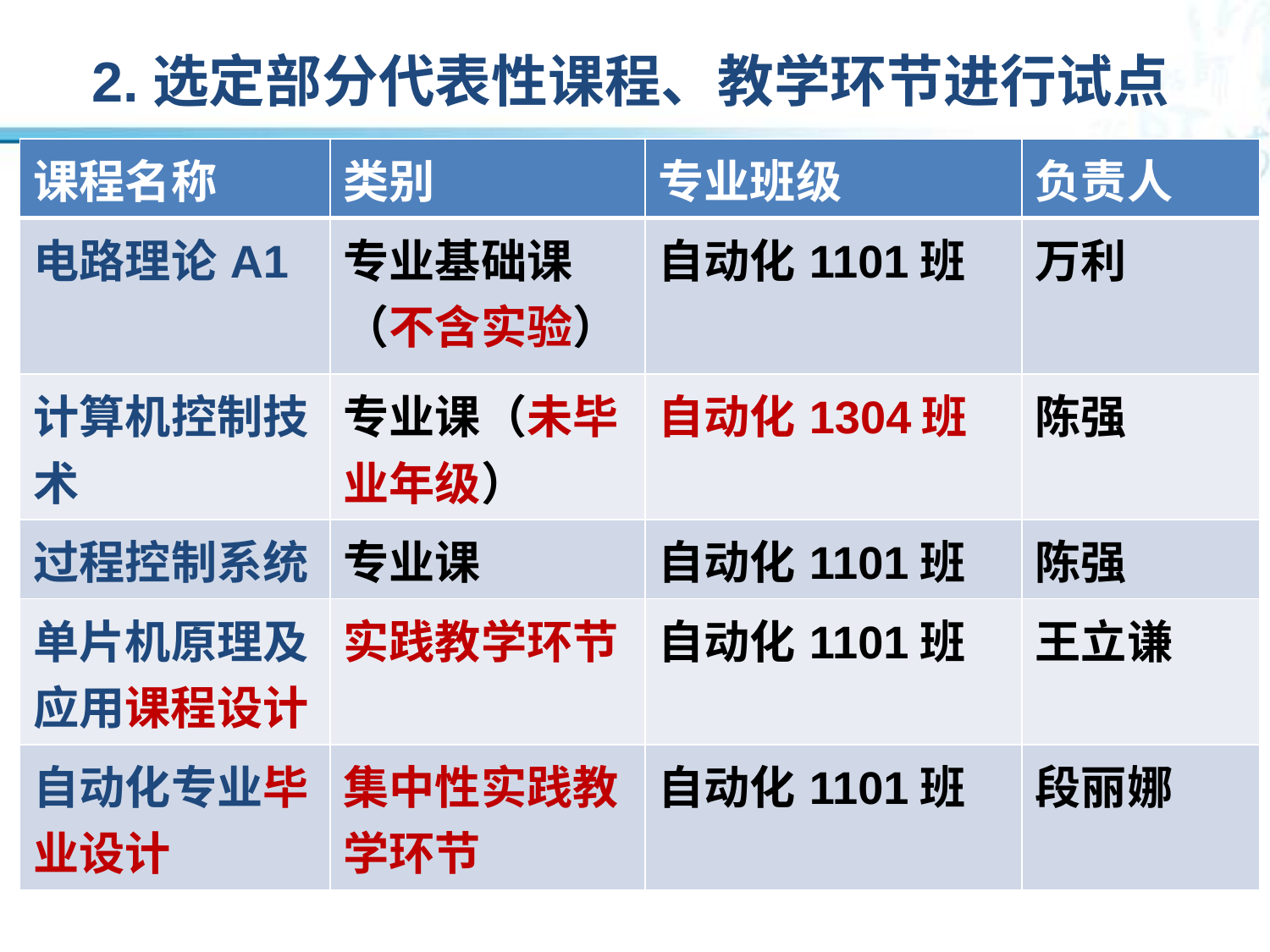

# 2.选定部分代表性课程、教学环节进行试点
| 课程名称 | 类别 | 专业班级 | 负责人 |
| --- | --- | --- | --- |
| 电路理论A1 | 专业基础课（不含实验） | 自动化1101班 | 万利 |
| 计算机控制技术 | 专业课（未毕业年级） | 自动化1304班 | 陈强 |
| 过程控制系统 | 专业课 | 自动化1101班 | 陈强 |
| 单片机原理及应用课程设计 | 实践教学环节 | 自动化1101班 | 王立谦 |
| 自动化专业毕业设计 | 集中性实践教学环节 | 自动化1101班 | 段丽娜 |